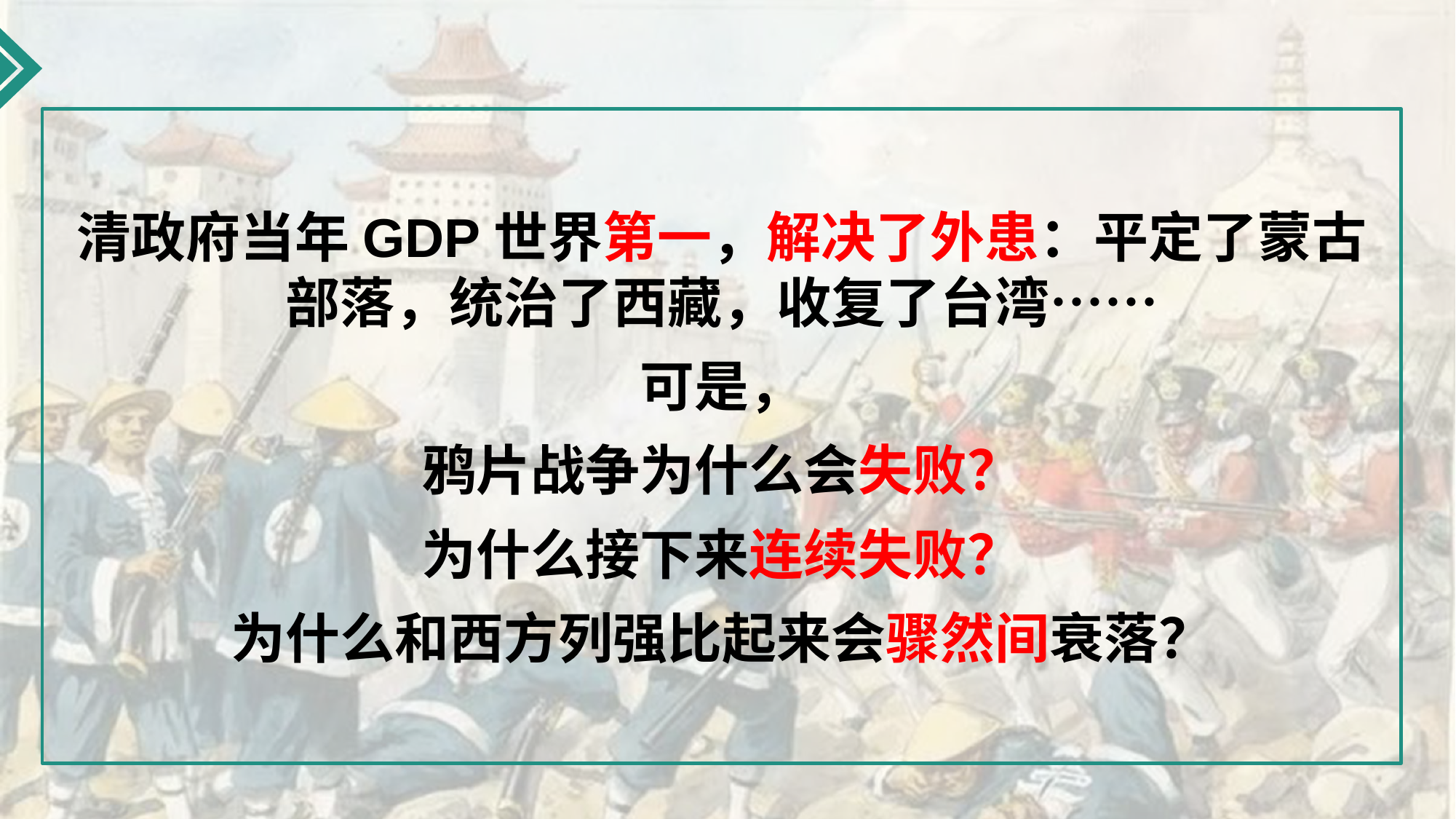

清政府当年GDP世界第一，解决了外患：平定了蒙古部落，统治了西藏，收复了台湾……
可是，
鸦片战争为什么会失败？
为什么接下来连续失败？
为什么和西方列强比起来会骤然间衰落？